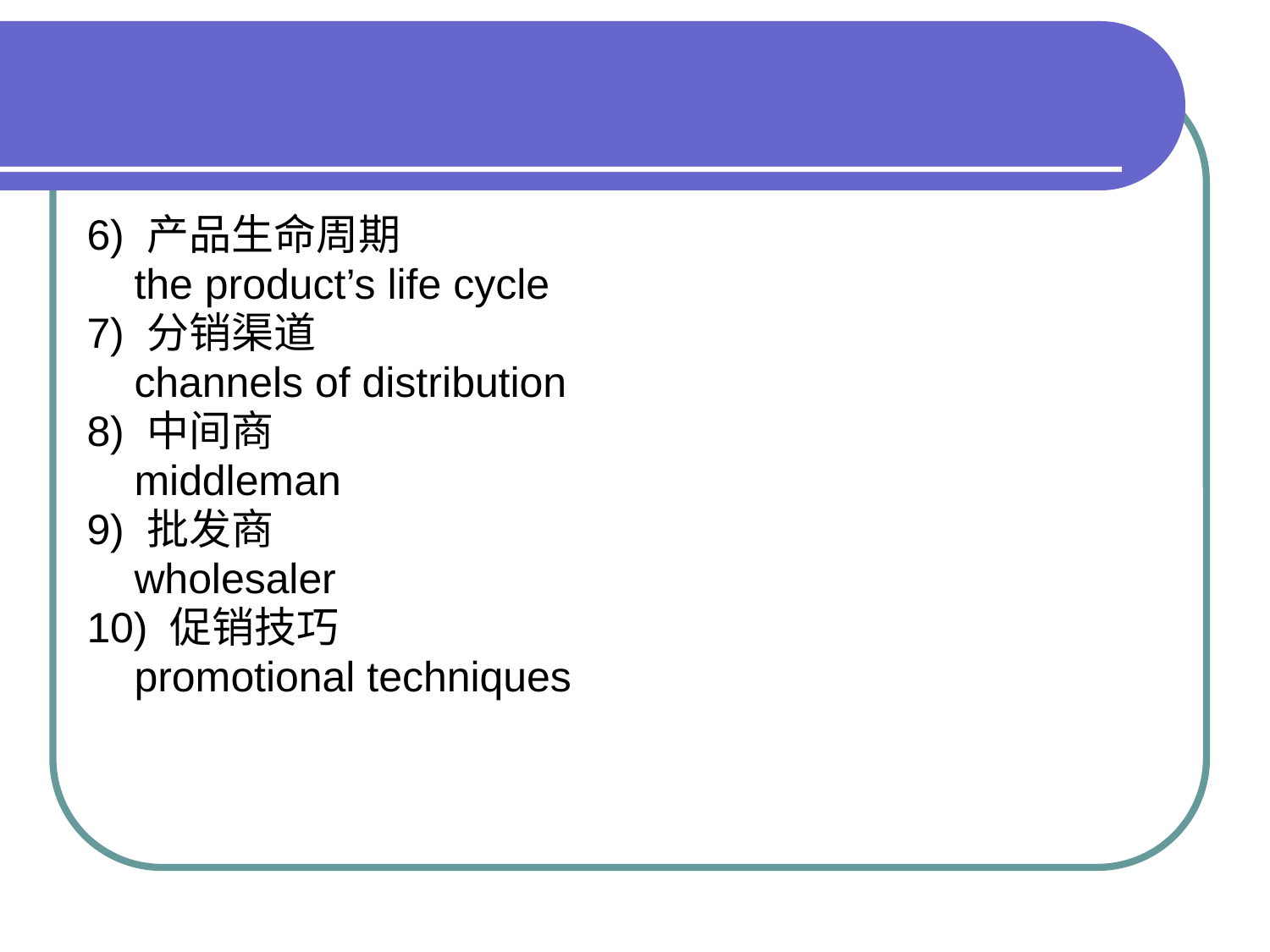

#
6) 产品生命周期
    the product’s life cycle
7) 分销渠道
    channels of distribution
8) 中间商
    middleman
9) 批发商
    wholesaler
10) 促销技巧
    promotional techniques